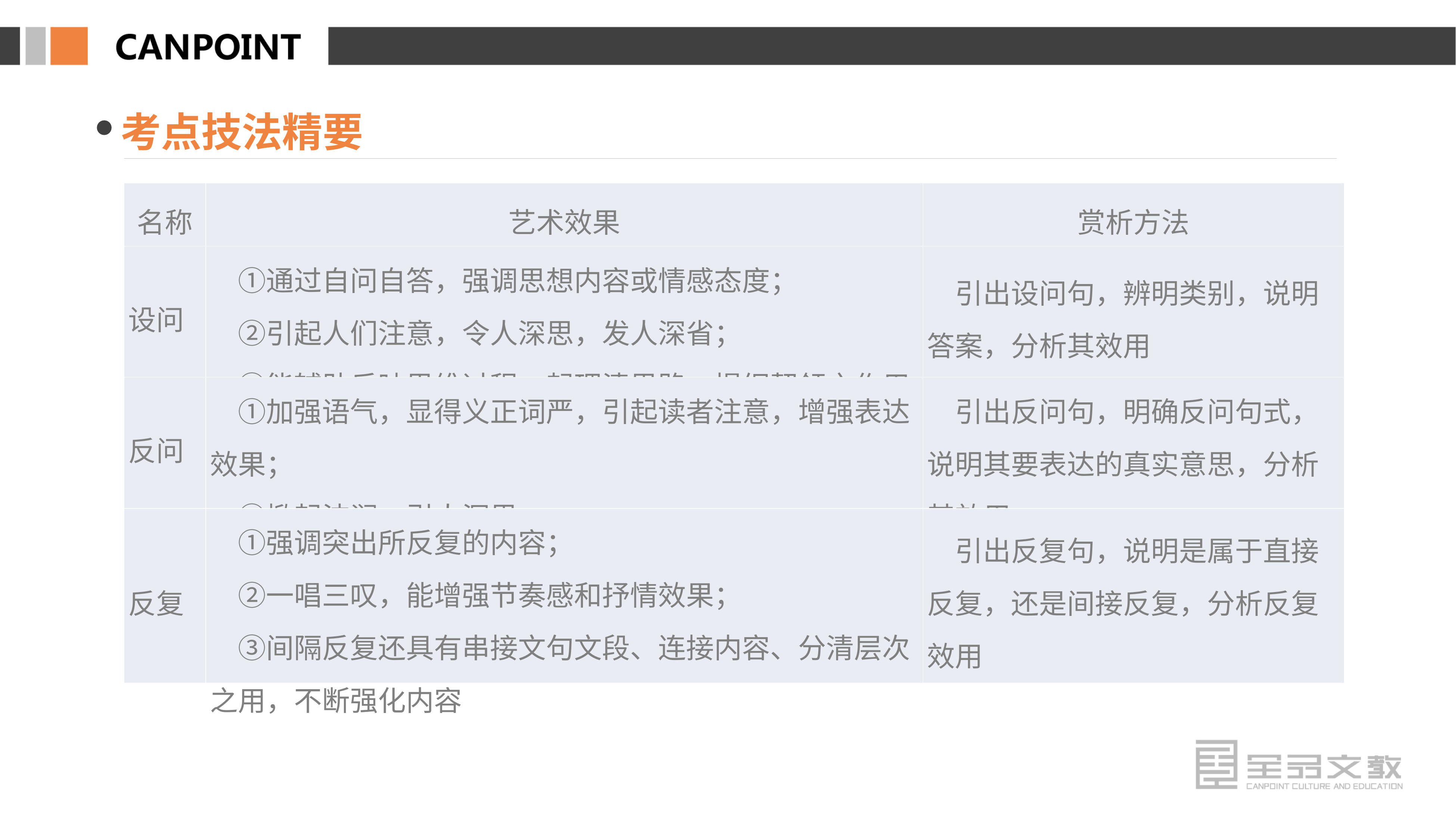

考点技法精要

| 名称 | 艺术效果 | 赏析方法 |
| --- | --- | --- |
| 设问 | ①通过自问自答，强调思想内容或情感态度； 　②引起人们注意，令人深思，发人深省； 　③能辅助反映思维过程，起理清思路、提纲挈领之作用 | 引出设问句，辨明类别，说明答案，分析其效用 |
| 反问 | ①加强语气，显得义正词严，引起读者注意，增强表达效果； 　②掀起波澜，引人深思 | 引出反问句，明确反问句式，说明其要表达的真实意思，分析其效用 |
| 反复 | ①强调突出所反复的内容； 　②一唱三叹，能增强节奏感和抒情效果； 　③间隔反复还具有串接文句文段、连接内容、分清层次之用，不断强化内容 | 引出反复句，说明是属于直接反复，还是间接反复，分析反复效用 |